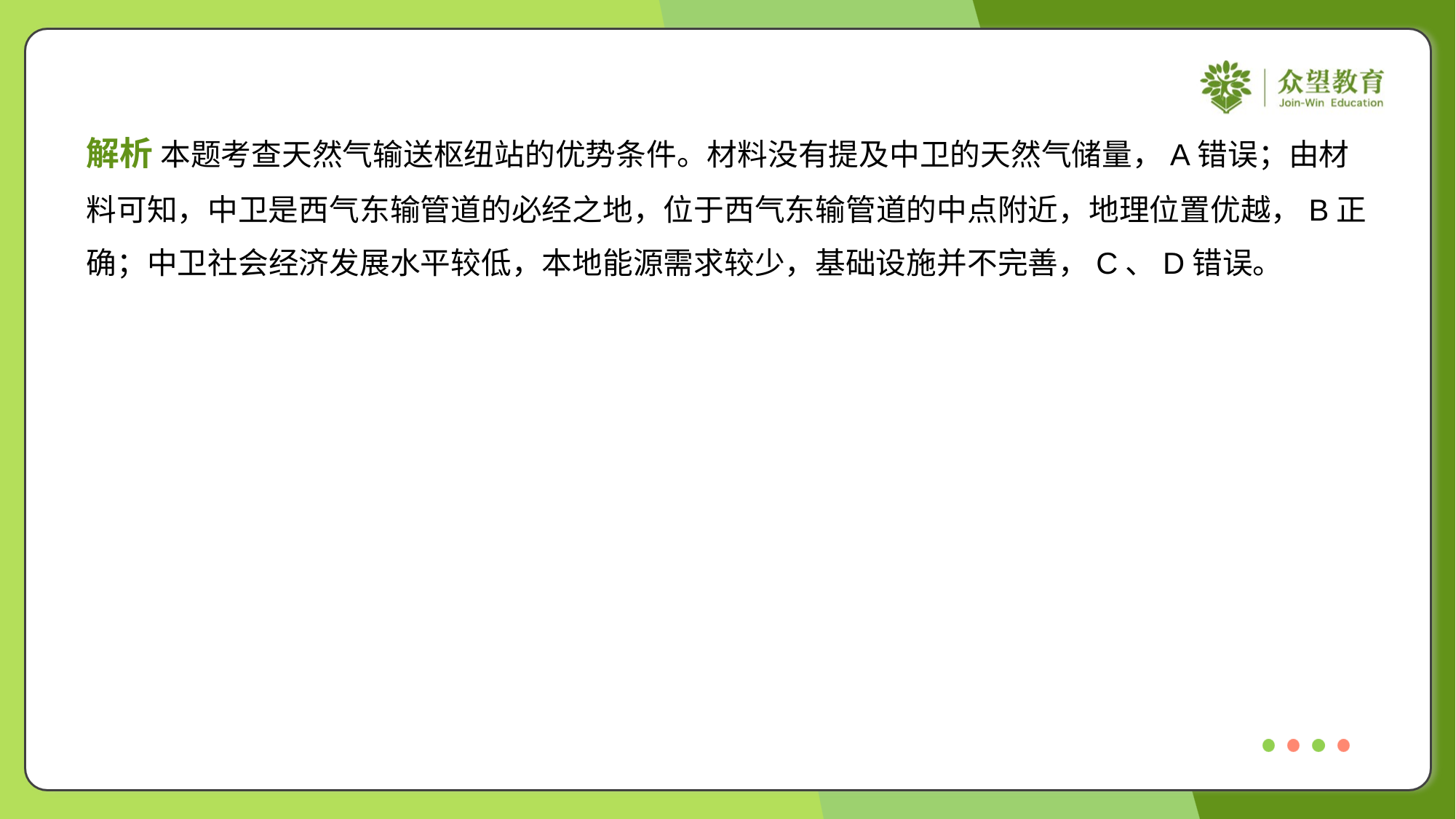

解析 本题考查天然气输送枢纽站的优势条件。材料没有提及中卫的天然气储量，A错误；由材
料可知，中卫是西气东输管道的必经之地，位于西气东输管道的中点附近，地理位置优越，B正
确；中卫社会经济发展水平较低，本地能源需求较少，基础设施并不完善，C、D错误。